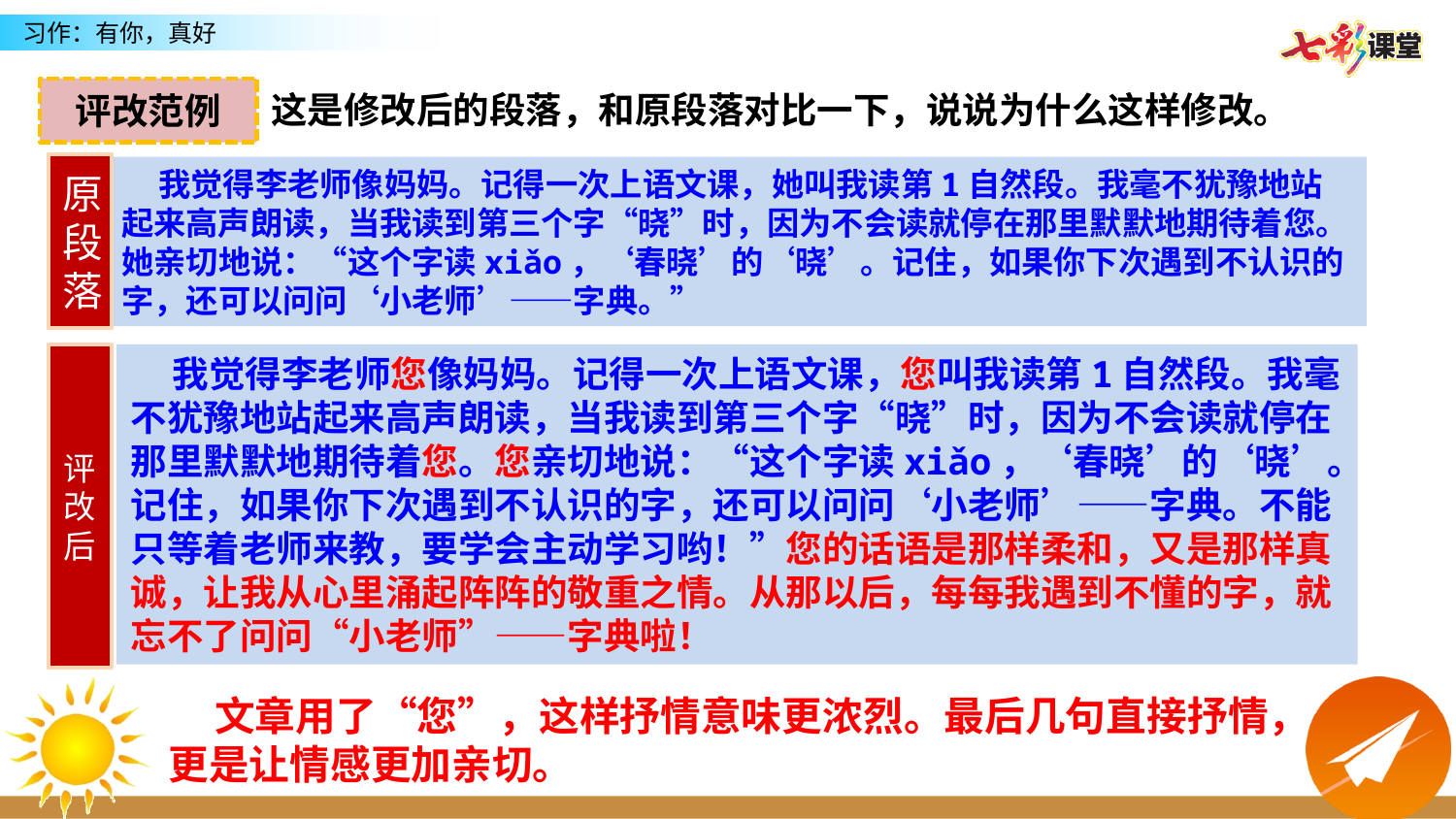

评改范例
这是修改后的段落，和原段落对比一下，说说为什么这样修改。
原段落
    我觉得李老师像妈妈。记得一次上语文课，她叫我读第1自然段。我毫不犹豫地站起来高声朗读，当我读到第三个字“晓”时，因为不会读就停在那里默默地期待着您。她亲切地说：“这个字读xiǎo，‘春晓’的‘晓’。记住，如果你下次遇到不认识的字，还可以问问‘小老师’——字典。”
评改后
    我觉得李老师您像妈妈。记得一次上语文课，您叫我读第1自然段。我毫不犹豫地站起来高声朗读，当我读到第三个字“晓”时，因为不会读就停在那里默默地期待着您。您亲切地说：“这个字读xiǎo，‘春晓’的‘晓’。记住，如果你下次遇到不认识的字，还可以问问‘小老师’——字典。不能只等着老师来教，要学会主动学习哟！”您的话语是那样柔和，又是那样真诚，让我从心里涌起阵阵的敬重之情。从那以后，每每我遇到不懂的字，就忘不了问问“小老师”——字典啦！
    文章用了“您”，这样抒情意味更浓烈。最后几句直接抒情，更是让情感更加亲切。